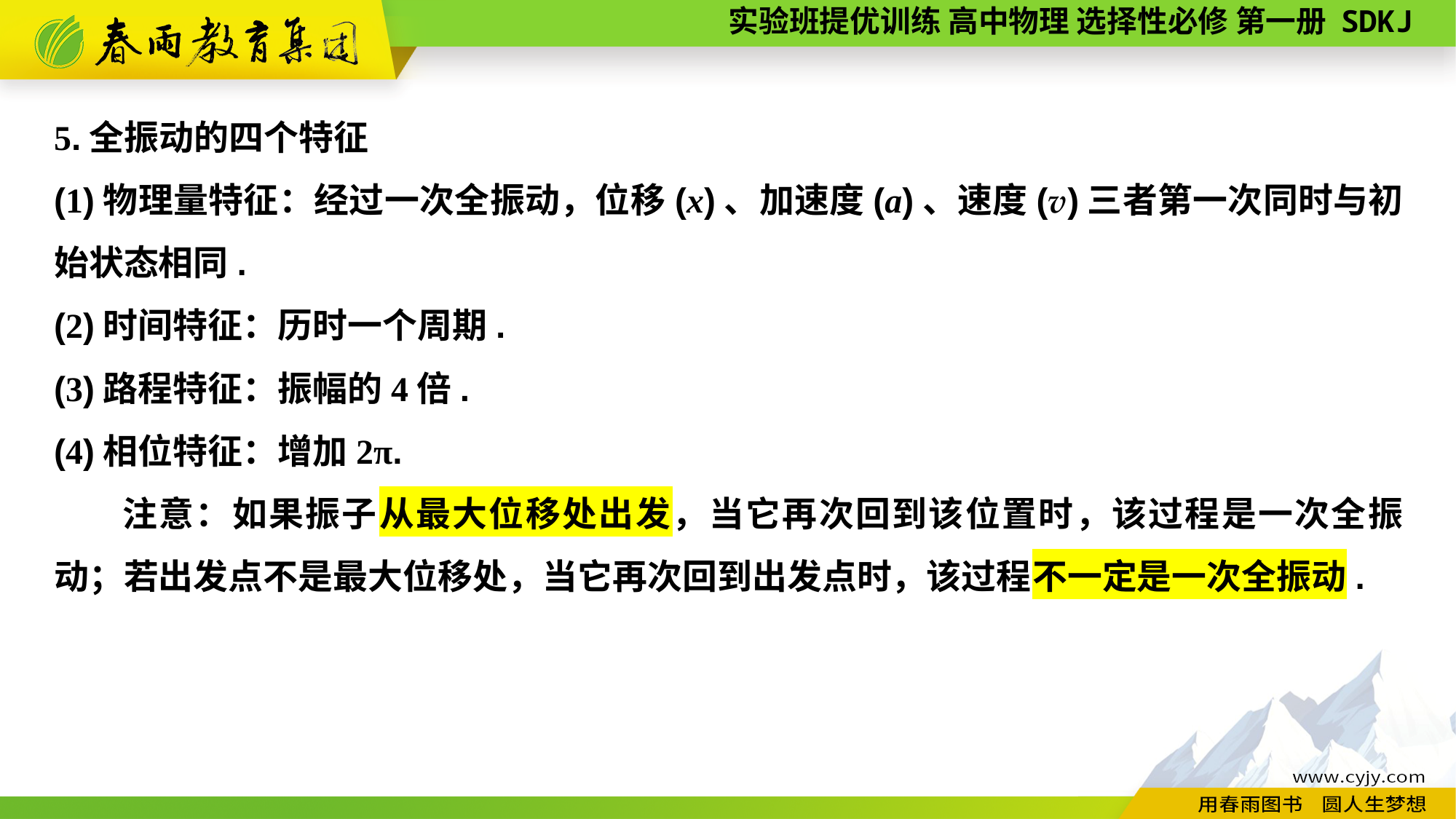

5.全振动的四个特征
(1)物理量特征：经过一次全振动，位移(x)、加速度(a)、速度(v)三者第一次同时与初始状态相同.
(2)时间特征：历时一个周期.
(3)路程特征：振幅的4倍.
(4)相位特征：增加2π.
注意：如果振子从最大位移处出发，当它再次回到该位置时，该过程是一次全振动；若出发点不是最大位移处，当它再次回到出发点时，该过程不一定是一次全振动.